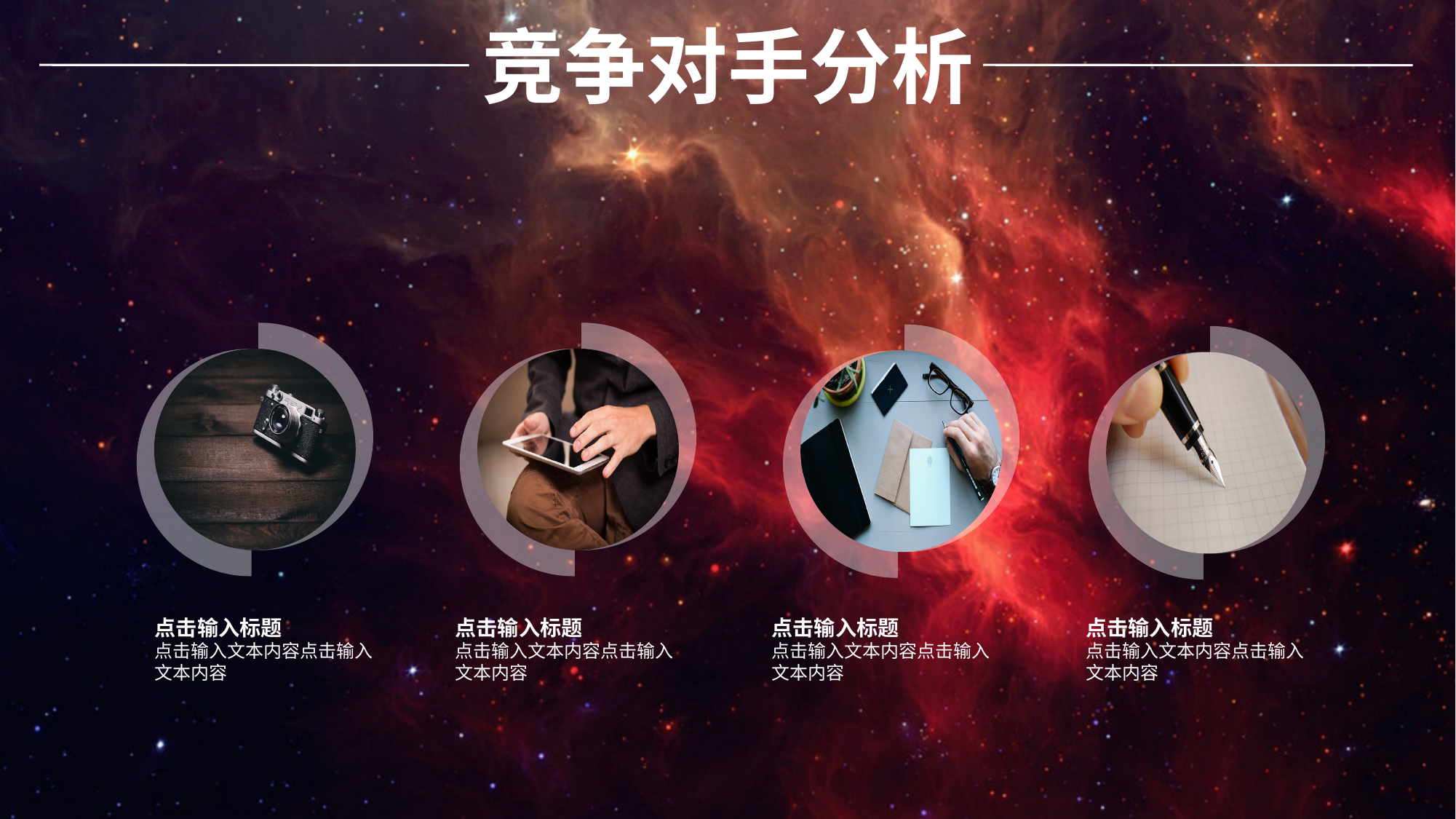

竞争对手分析

点击输入标题
点击输入文本内容点击输入文本内容

点击输入标题
点击输入文本内容点击输入文本内容

点击输入标题
点击输入文本内容点击输入文本内容

点击输入标题
点击输入文本内容点击输入文本内容